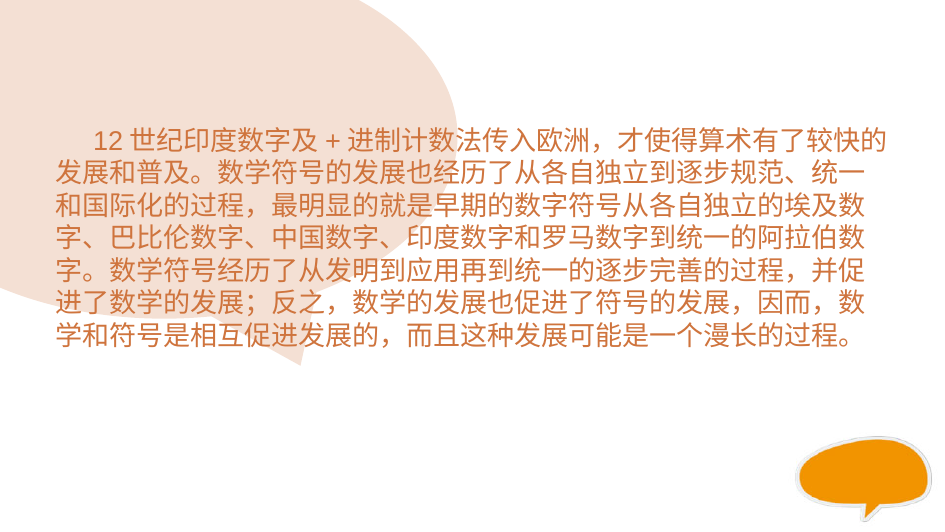

#

     12世纪印度数字及+进制计数法传入欧洲，才使得算术有了较快的发展和普及。数学符号的发展也经历了从各自独立到逐步规范、统一和国际化的过程，最明显的就是早期的数字符号从各自独立的埃及数字、巴比伦数字、中国数字、印度数字和罗马数字到统一的阿拉伯数字。数学符号经历了从发明到应用再到统一的逐步完善的过程，并促进了数学的发展；反之，数学的发展也促进了符号的发展，因而，数学和符号是相互促进发展的，而且这种发展可能是一个漫长的过程。